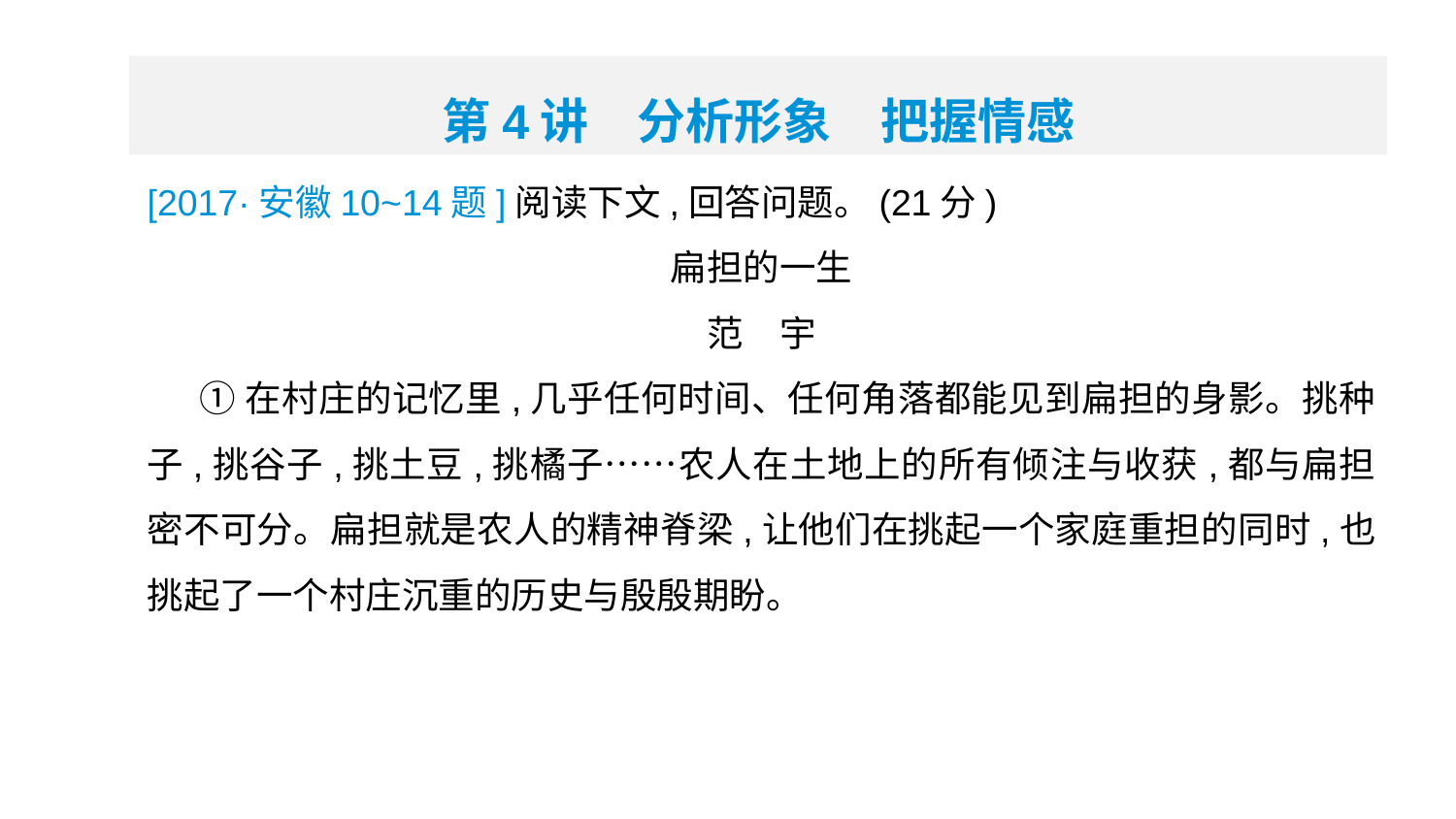

第4讲　分析形象　把握情感
[2017·安徽10~14题]阅读下文,回答问题。(21分)
扁担的一生
范　宇
      ①在村庄的记忆里,几乎任何时间、任何角落都能见到扁担的身影。挑种子,挑谷子,挑土豆,挑橘子……农人在土地上的所有倾注与收获,都与扁担密不可分。扁担就是农人的精神脊梁,让他们在挑起一个家庭重担的同时,也挑起了一个村庄沉重的历史与殷殷期盼。